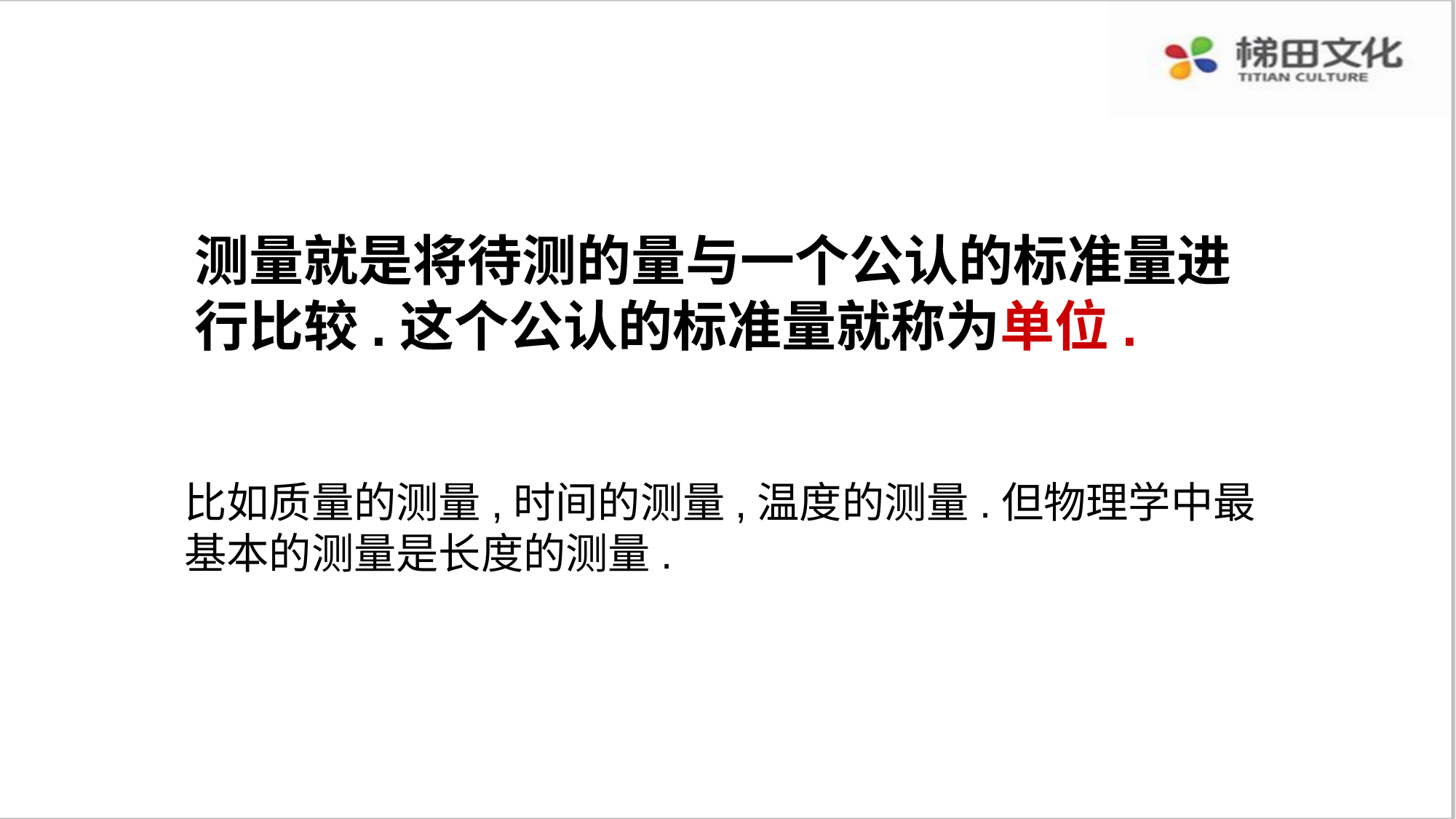

测量就是将待测的量与一个公认的标准量进
行比较.这个公认的标准量就称为单位.
比如质量的测量,时间的测量,温度的测量.但物理学中最
基本的测量是长度的测量.